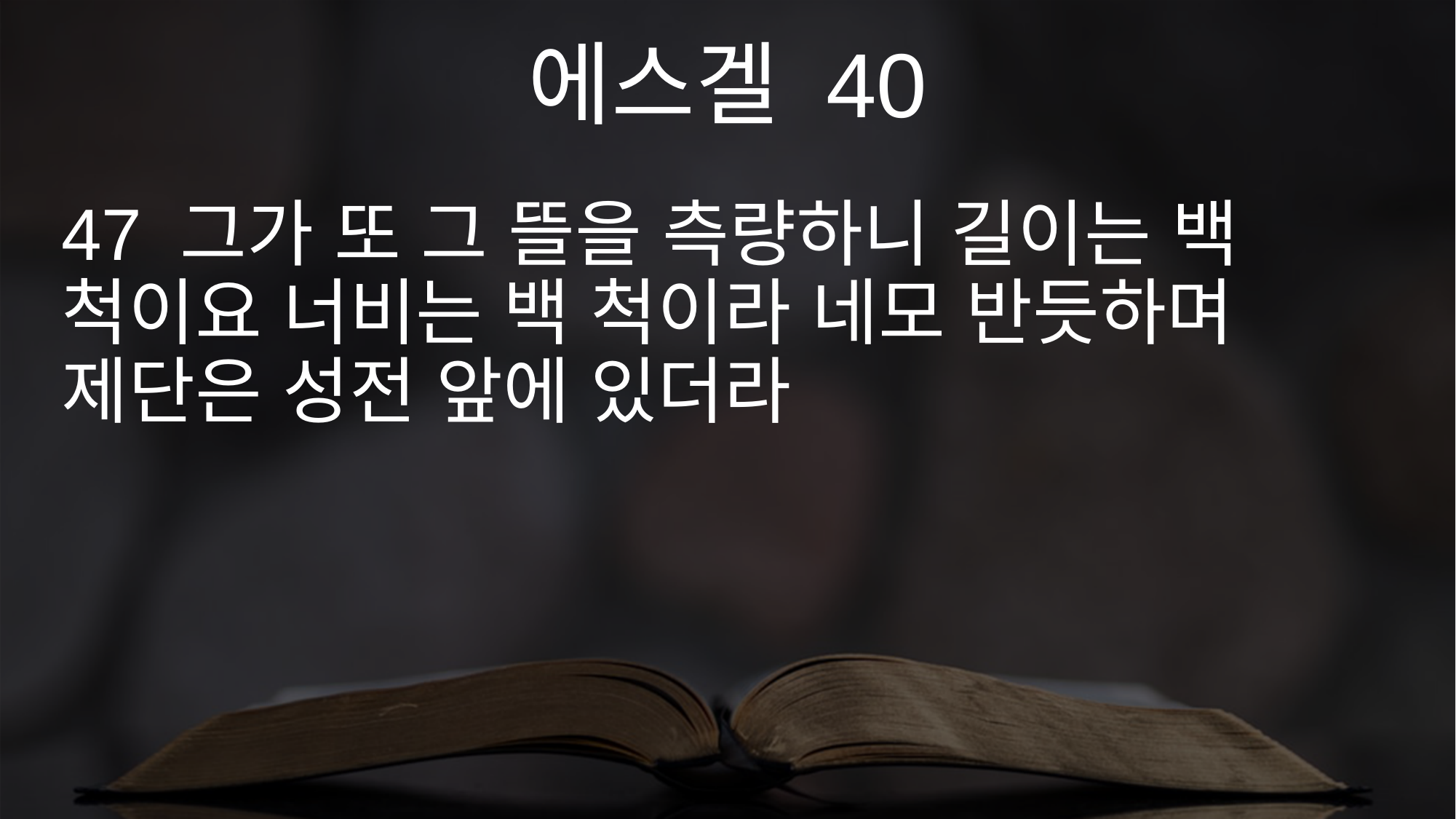

에스겔 40
47 그가 또 그 뜰을 측량하니 길이는 백 척이요 너비는 백 척이라 네모 반듯하며 제단은 성전 앞에 있더라